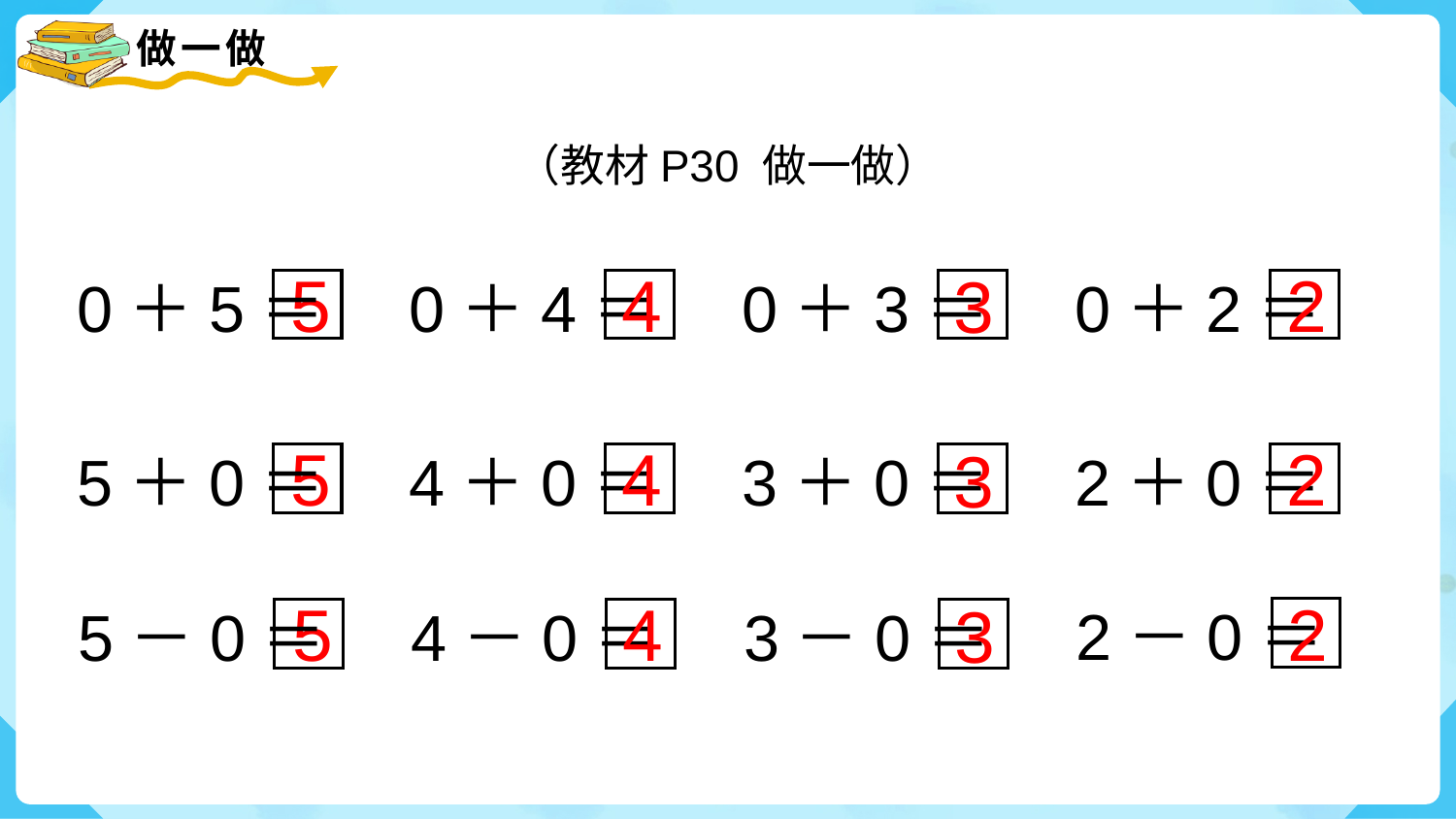

（教材P30 做一做）
5
4
2
3
0＋5＝

0＋4＝

0＋3＝

0＋2＝

5
4
2
3
5＋0＝

4＋0＝

3＋0＝

2＋0＝

5
4
2
3
2－0＝

5－0＝

4－0＝

3－0＝